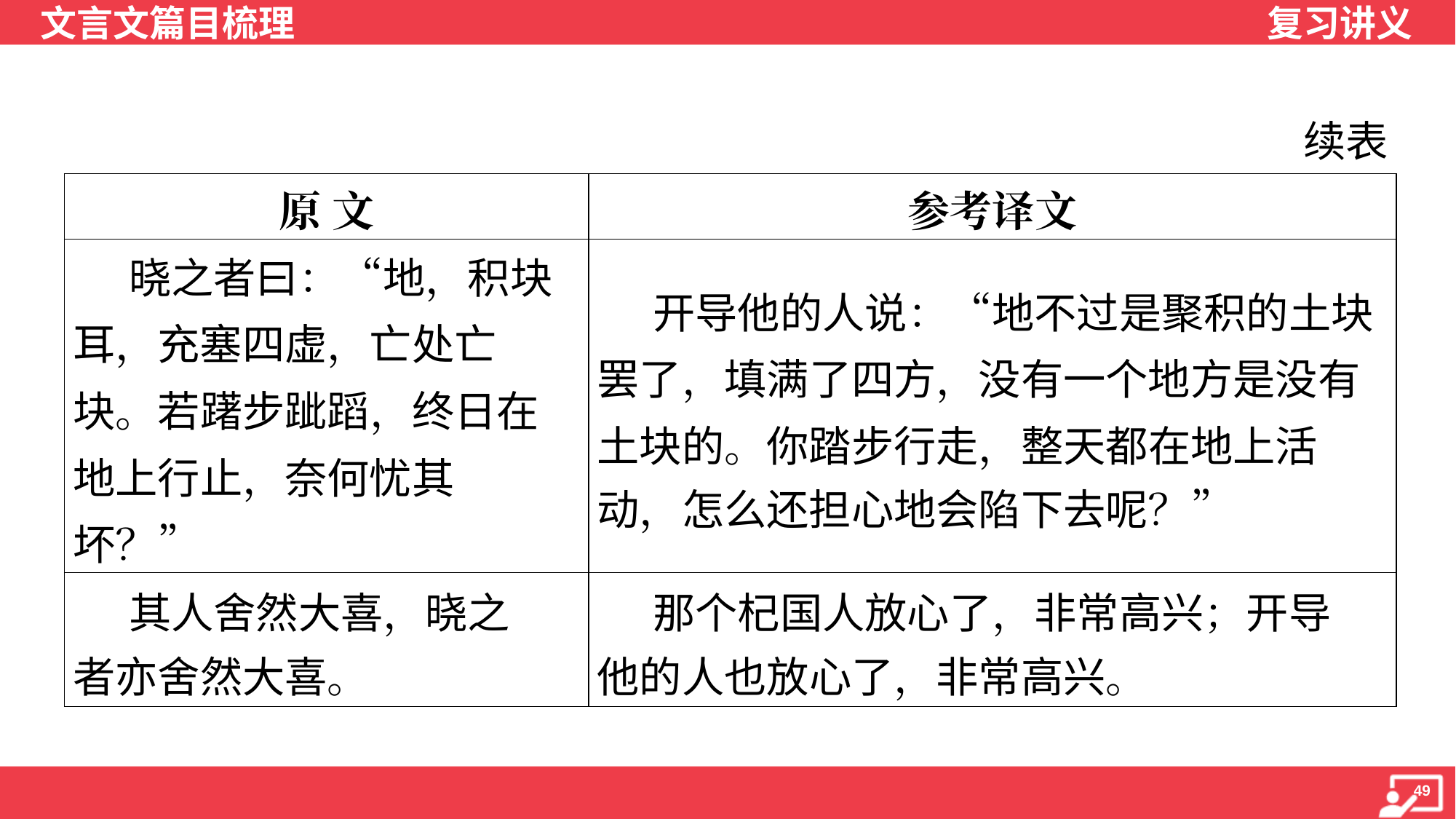

续表
| 原 文 | 参考译文 |
| --- | --- |
| 晓之者曰：“地，积块 耳，充塞四虚，亡处亡块。若躇步跐蹈，终日在地上行止，奈何忧其坏？” | 开导他的人说：“地不过是聚积的土块 罢了，填满了四方，没有一个地方是没有 土块的。你踏步行走，整天都在地上活 动，怎么还担心地会陷下去呢？” |
| 其人舍然大喜，晓之 者亦舍然大喜。 | 那个杞国人放心了，非常高兴；开导 他的人也放心了，非常高兴。 |